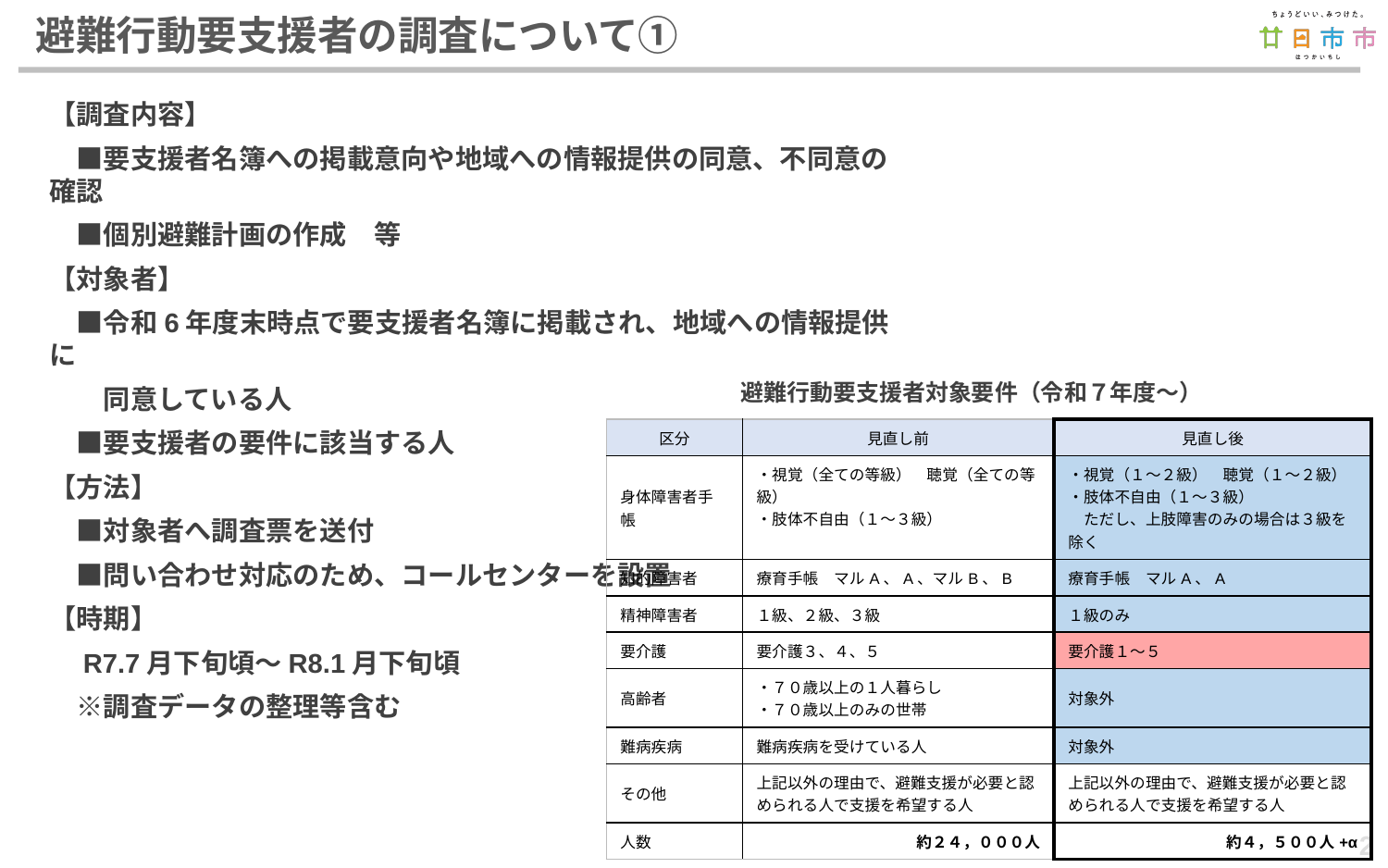

# 避難行動要支援者の調査について①
【調査内容】
　■要支援者名簿への掲載意向や地域への情報提供の同意、不同意の確認
　■個別避難計画の作成　等
【対象者】
　■令和6年度末時点で要支援者名簿に掲載され、地域への情報提供に
　　同意している人
　■要支援者の要件に該当する人
【方法】
　■対象者へ調査票を送付
　■問い合わせ対応のため、コールセンターを設置
【時期】
　R7.7月下旬頃～R8.1月下旬頃
　※調査データの整理等含む

 避難行動要支援者対象要件（令和７年度～）

| 区分 | 見直し前 | 見直し後 |
| --- | --- | --- |
| 身体障害者手帳 | ・視覚（全ての等級）　聴覚（全ての等級） ・肢体不自由（１～３級） | ・視覚（１～２級）　聴覚（１～２級） ・肢体不自由（１～３級） 　ただし、上肢障害のみの場合は３級を除く |
| 知的障害者 | 療育手帳　マルA、A、マルB、B | 療育手帳　マルA、A |
| 精神障害者 | １級、２級、３級 | １級のみ |
| 要介護 | 要介護３、４、５ | 要介護１～５ |
| 高齢者 | ・７０歳以上の１人暮らし ・７０歳以上のみの世帯 | 対象外 |
| 難病疾病 | 難病疾病を受けている人 | 対象外 |
| その他 | 上記以外の理由で、避難支援が必要と認められる人で支援を希望する人 | 上記以外の理由で、避難支援が必要と認められる人で支援を希望する人 |
| 人数 | 約２４，０００人 | 約４，５００人+α |
2